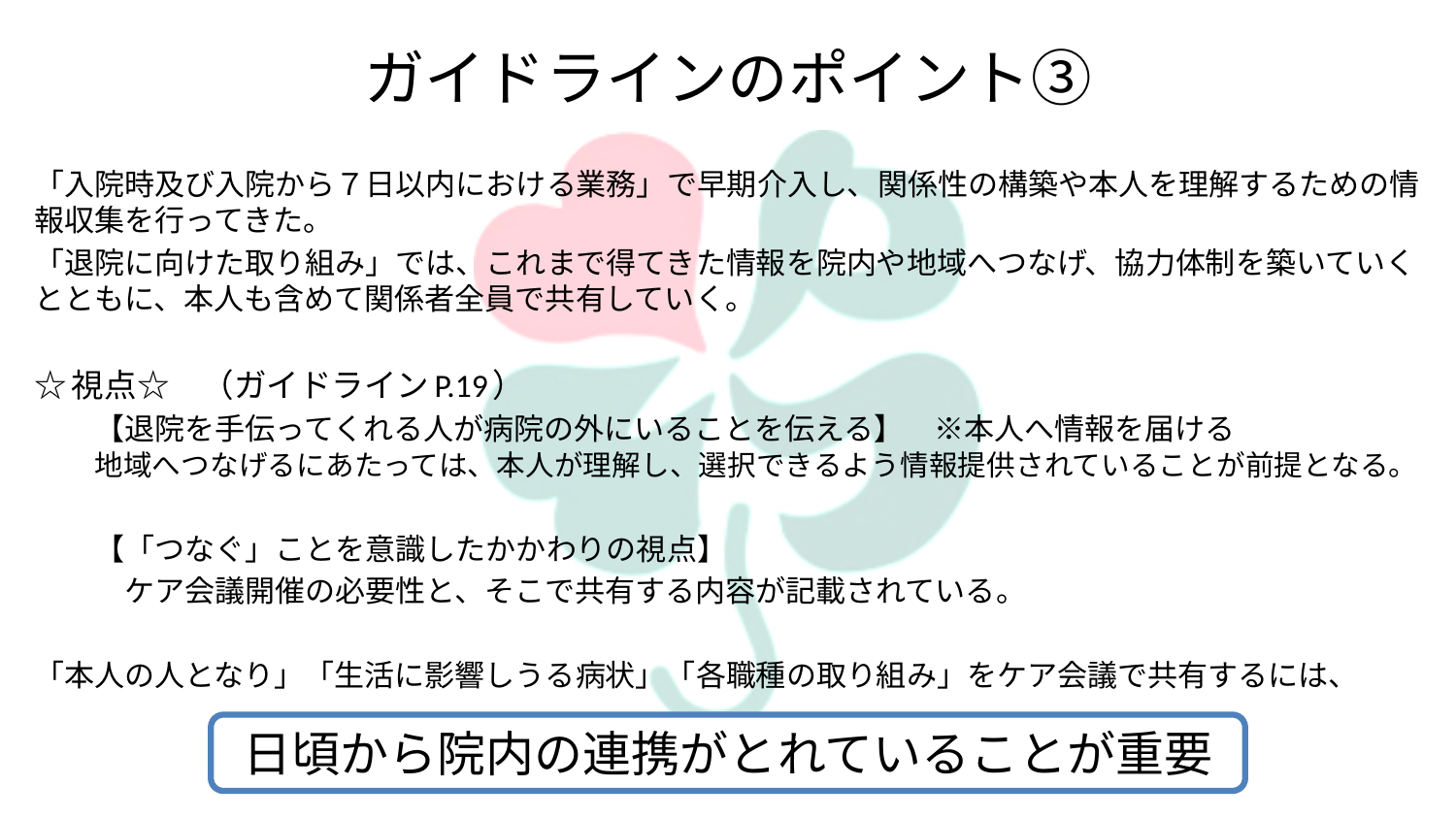

# ガイドラインのポイント③
「入院時及び入院から７日以内における業務」で早期介入し、関係性の構築や本人を理解するための情報収集を行ってきた。
「退院に向けた取り組み」では、これまで得てきた情報を院内や地域へつなげ、協力体制を築いていくとともに、本人も含めて関係者全員で共有していく。

☆視点☆　（ガイドラインP.19）
　　【退院を手伝ってくれる人が病院の外にいることを伝える】　※本人へ情報を届ける
　　地域へつなげるにあたっては、本人が理解し、選択できるよう情報提供されていることが前提となる。

　　【「つなぐ」ことを意識したかかわりの視点】
　　　ケア会議開催の必要性と、そこで共有する内容が記載されている。

「本人の人となり」「生活に影響しうる病状」「各職種の取り組み」をケア会議で共有するには、

日頃から院内の連携がとれていることが重要